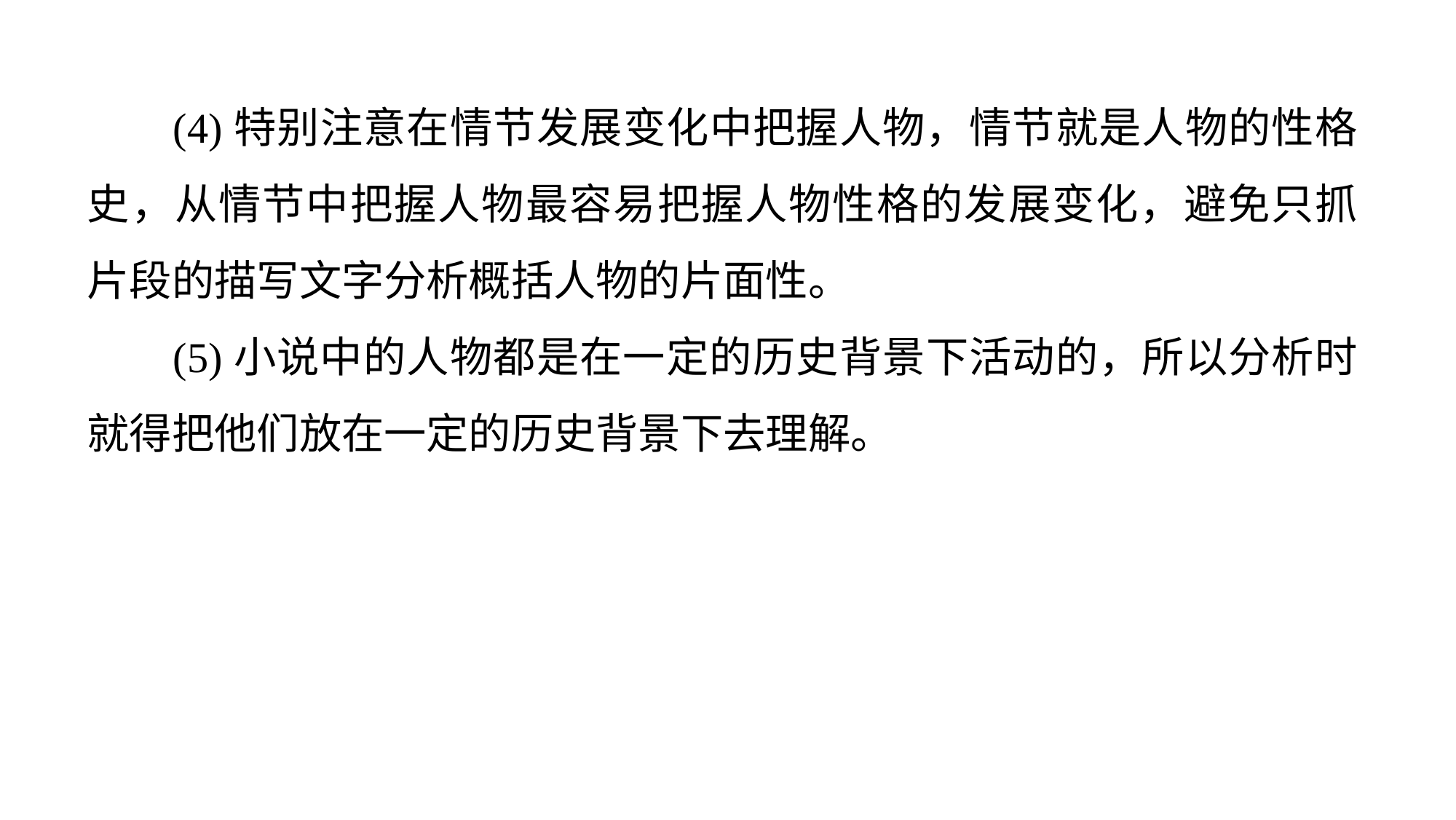

(4)特别注意在情节发展变化中把握人物，情节就是人物的性格史，从情节中把握人物最容易把握人物性格的发展变化，避免只抓片段的描写文字分析概括人物的片面性。
(5)小说中的人物都是在一定的历史背景下活动的，所以分析时就得把他们放在一定的历史背景下去理解。